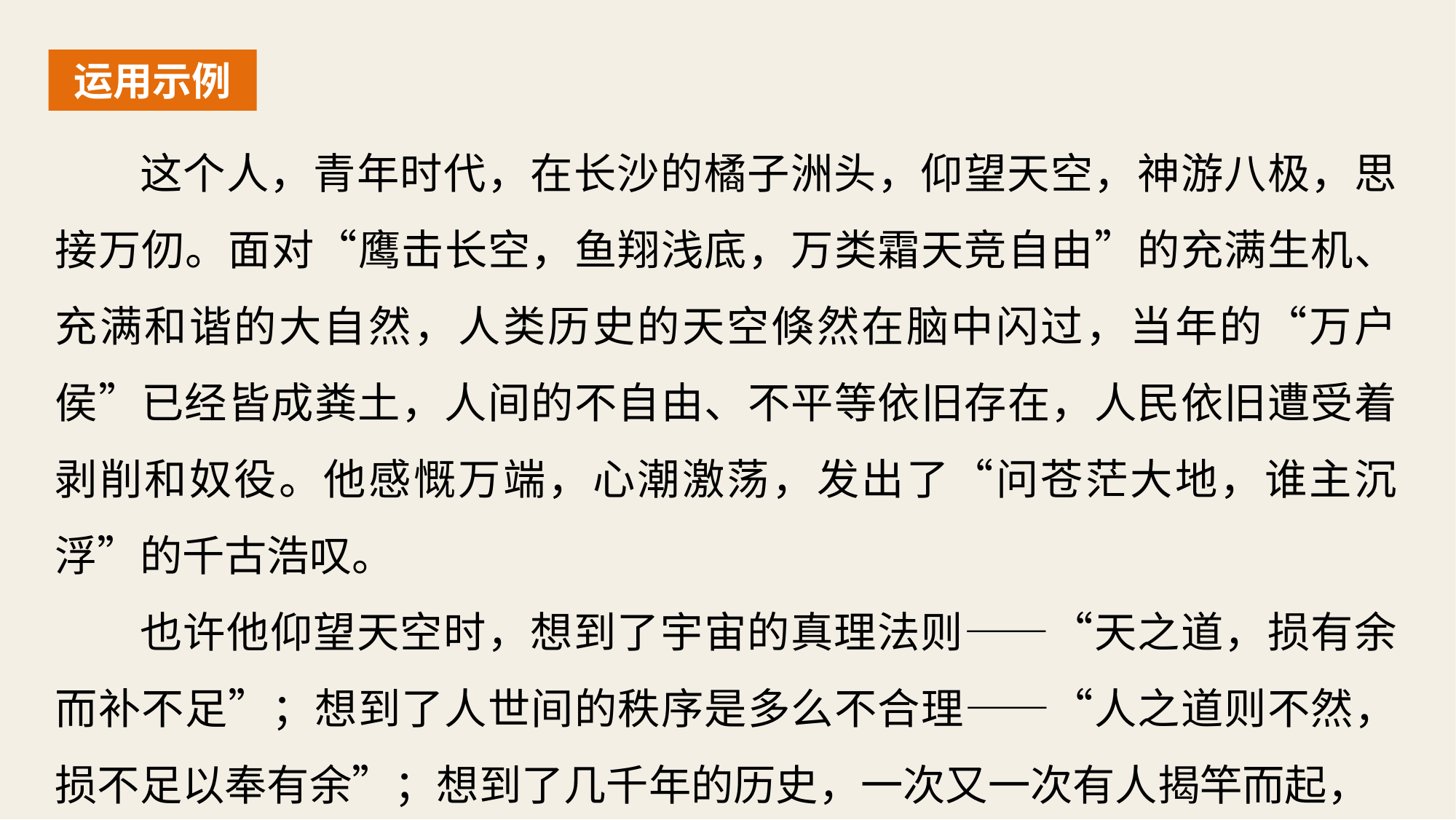

运用示例
这个人，青年时代，在长沙的橘子洲头，仰望天空，神游八极，思接万仞。面对“鹰击长空，鱼翔浅底，万类霜天竞自由”的充满生机、充满和谐的大自然，人类历史的天空倏然在脑中闪过，当年的“万户侯”已经皆成粪土，人间的不自由、不平等依旧存在，人民依旧遭受着剥削和奴役。他感慨万端，心潮激荡，发出了“问苍茫大地，谁主沉浮”的千古浩叹。
也许他仰望天空时，想到了宇宙的真理法则——“天之道，损有余而补不足”；想到了人世间的秩序是多么不合理——“人之道则不然，损不足以奉有余”；想到了几千年的历史，一次又一次有人揭竿而起，